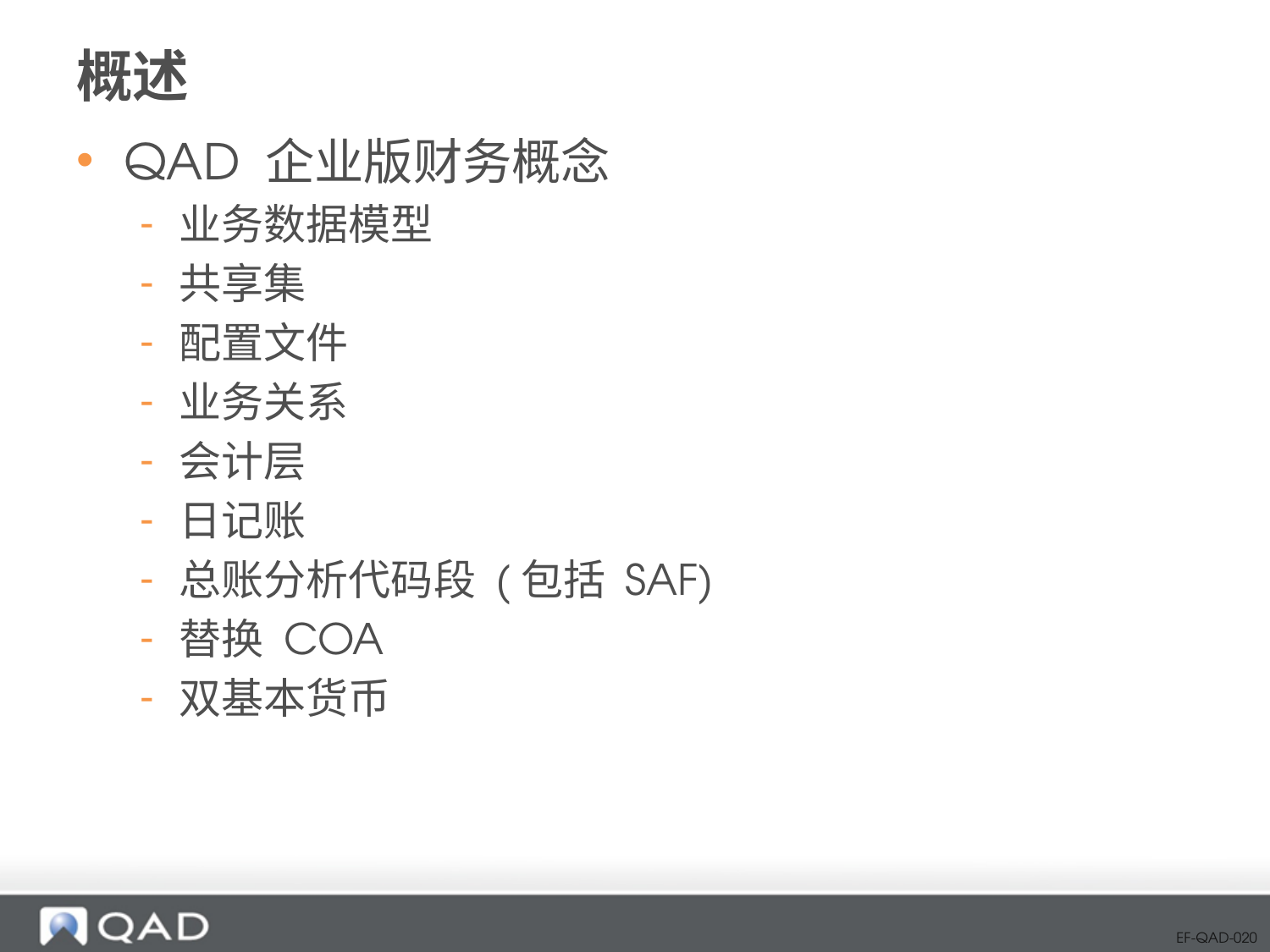

# 概述
QAD 企业版财务概念
业务数据模型
共享集
配置文件
业务关系
会计层
日记账
总账分析代码段 (包括 SAF)
替换 COA
双基本货币

EF-QAD-020